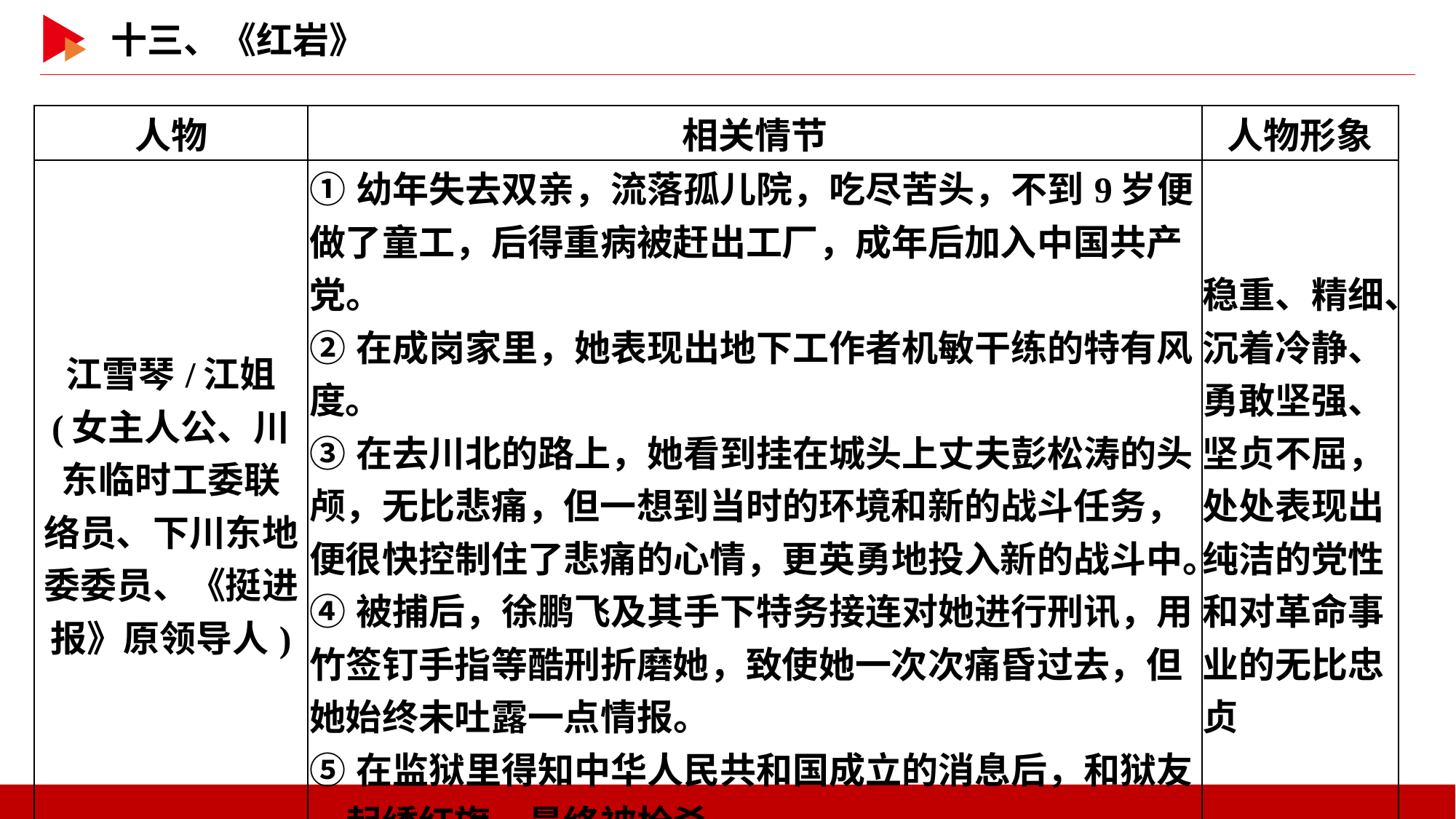

| 人物 | 相关情节 | 人物形象 |
| --- | --- | --- |
| 江雪琴/江姐 (女主人公、川 东临时工委联 络员、下川东地 委委员、《挺进 报》原领导人) | ①幼年失去双亲，流落孤儿院，吃尽苦头，不到9岁便做了童工，后得重病被赶出工厂，成年后加入中国共产党。 ②在成岗家里，她表现出地下工作者机敏干练的特有风度。 ③在去川北的路上，她看到挂在城头上丈夫彭松涛的头颅，无比悲痛，但一想到当时的环境和新的战斗任务，便很快控制住了悲痛的心情，更英勇地投入新的战斗中。 ④被捕后，徐鹏飞及其手下特务接连对她进行刑讯，用竹签钉手指等酷刑折磨她，致使她一次次痛昏过去，但她始终未吐露一点情报。 ⑤在监狱里得知中华人民共和国成立的消息后，和狱友一起绣红旗，最终被枪杀。 | 稳重、精细、沉着冷静、勇敢坚强、坚贞不屈，处处表现出纯洁的党性和对革命事业的无比忠贞 |